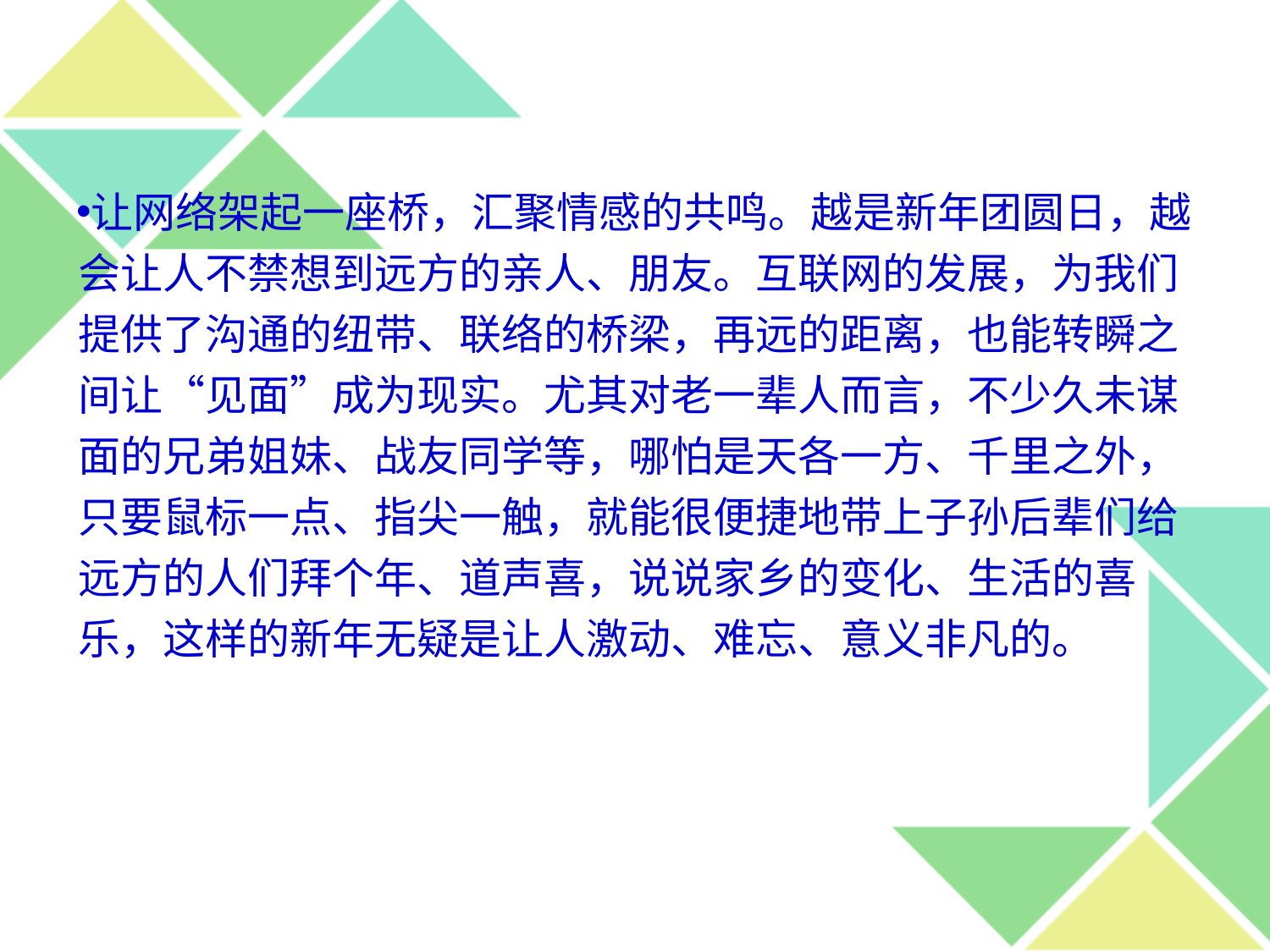

让网络架起一座桥，汇聚情感的共鸣。越是新年团圆日，越会让人不禁想到远方的亲人、朋友。互联网的发展，为我们提供了沟通的纽带、联络的桥梁，再远的距离，也能转瞬之间让“见面”成为现实。尤其对老一辈人而言，不少久未谋面的兄弟姐妹、战友同学等，哪怕是天各一方、千里之外，只要鼠标一点、指尖一触，就能很便捷地带上子孙后辈们给远方的人们拜个年、道声喜，说说家乡的变化、生活的喜乐，这样的新年无疑是让人激动、难忘、意义非凡的。